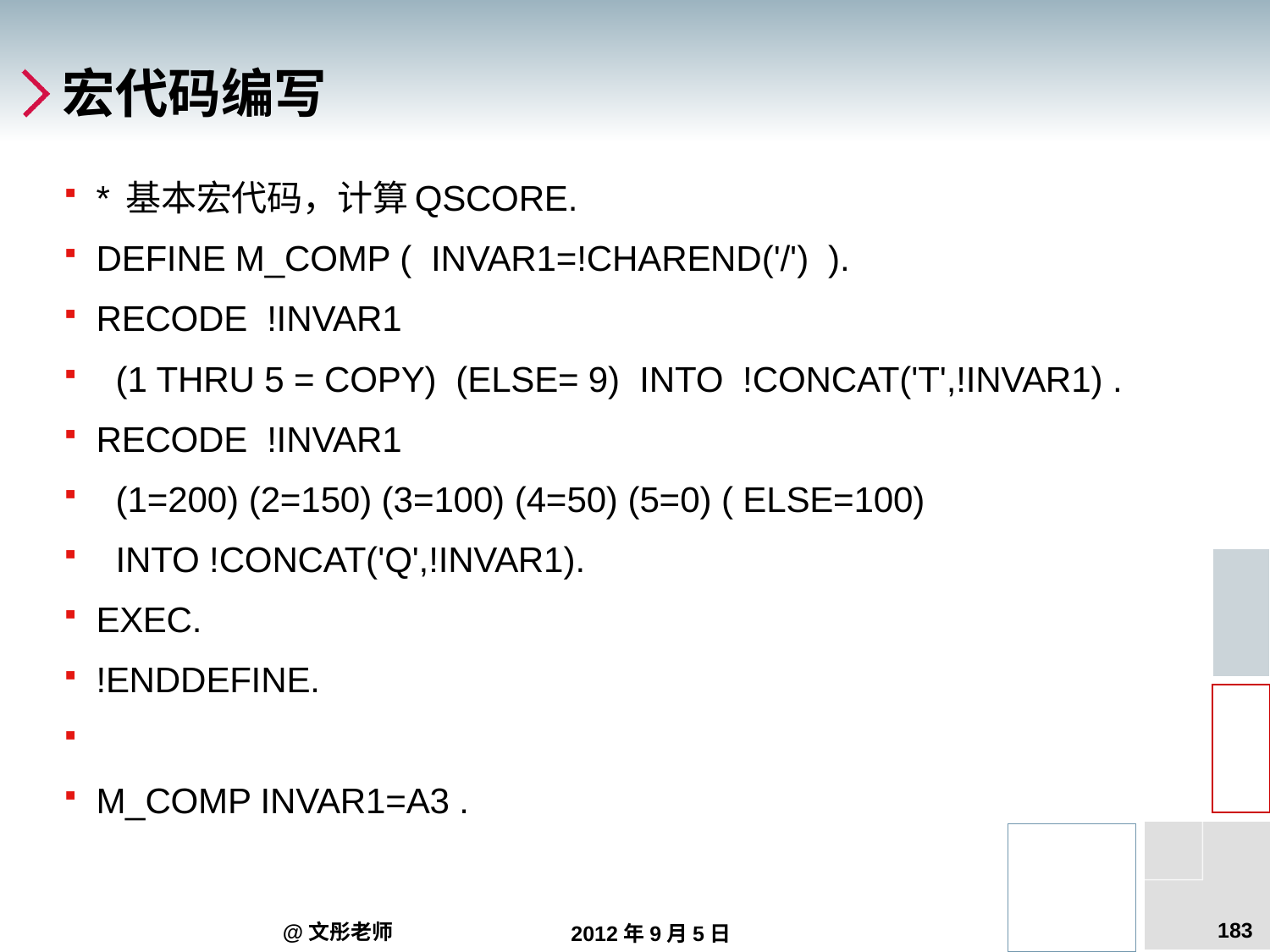

# 宏代码编写
* 基本宏代码，计算QSCORE.
DEFINE M_COMP (  INVAR1=!CHAREND('/')  ).
RECODE  !INVAR1
  (1 THRU 5 = COPY)  (ELSE= 9)  INTO  !CONCAT('T',!INVAR1) .
RECODE  !INVAR1
  (1=200) (2=150) (3=100) (4=50) (5=0) ( ELSE=100)
  INTO !CONCAT('Q',!INVAR1).
EXEC.
!ENDDEFINE.

M_COMP INVAR1=A3 .

183
@文彤老师

2012年9月5日